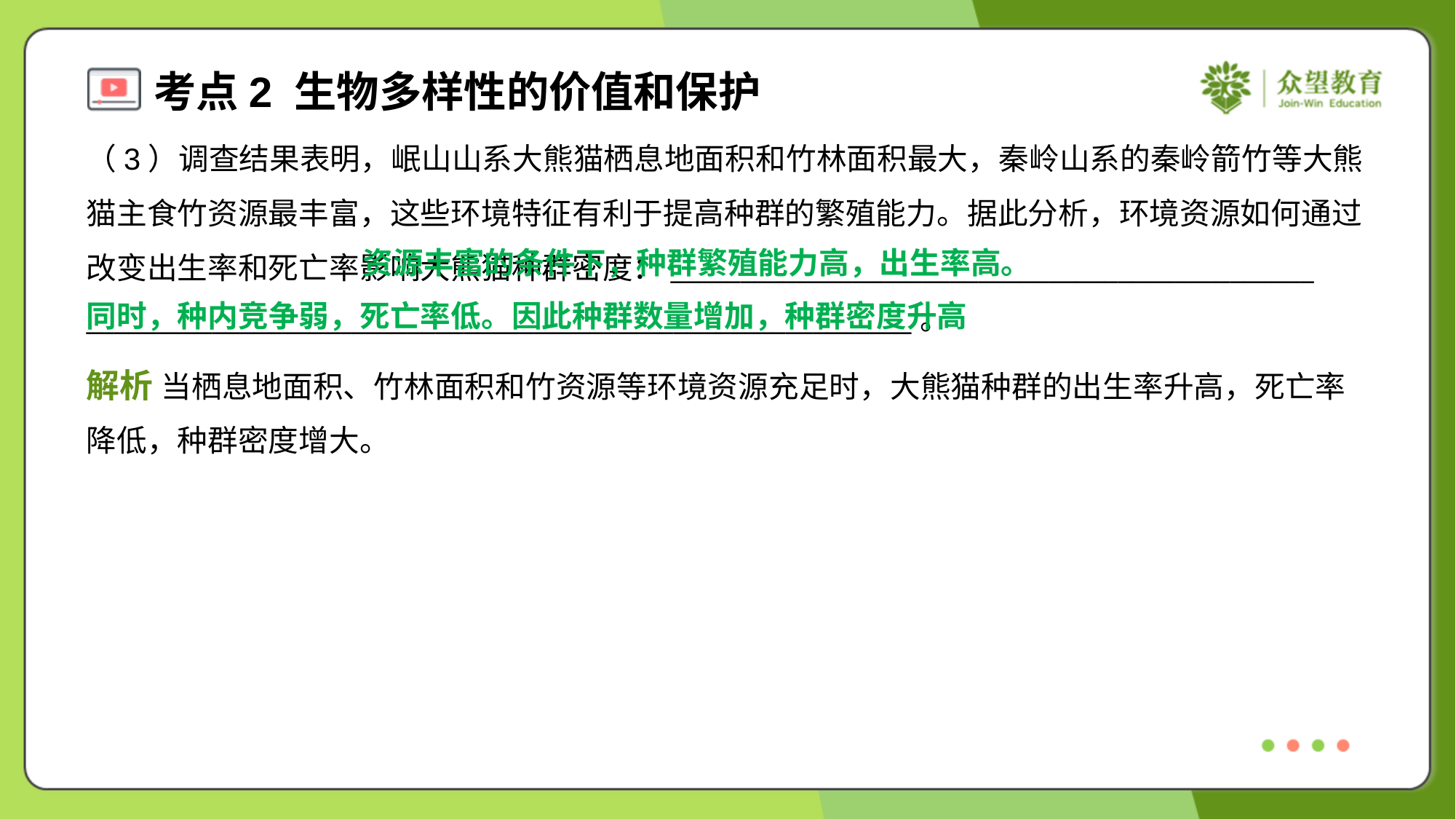

（3）调查结果表明，岷山山系大熊猫栖息地面积和竹林面积最大，秦岭山系的秦岭箭竹等大熊
猫主食竹资源最丰富，这些环境特征有利于提高种群的繁殖能力。据此分析，环境资源如何通过
改变出生率和死亡率影响大熊猫种群密度：______________________________________________
___________________________________________________________。
                                       资源丰富的条件下，种群繁殖能力高，出生率高。
同时，种内竞争弱，死亡率低。因此种群数量增加，种群密度升高
解析 当栖息地面积、竹林面积和竹资源等环境资源充足时，大熊猫种群的出生率升高，死亡率
降低，种群密度增大。